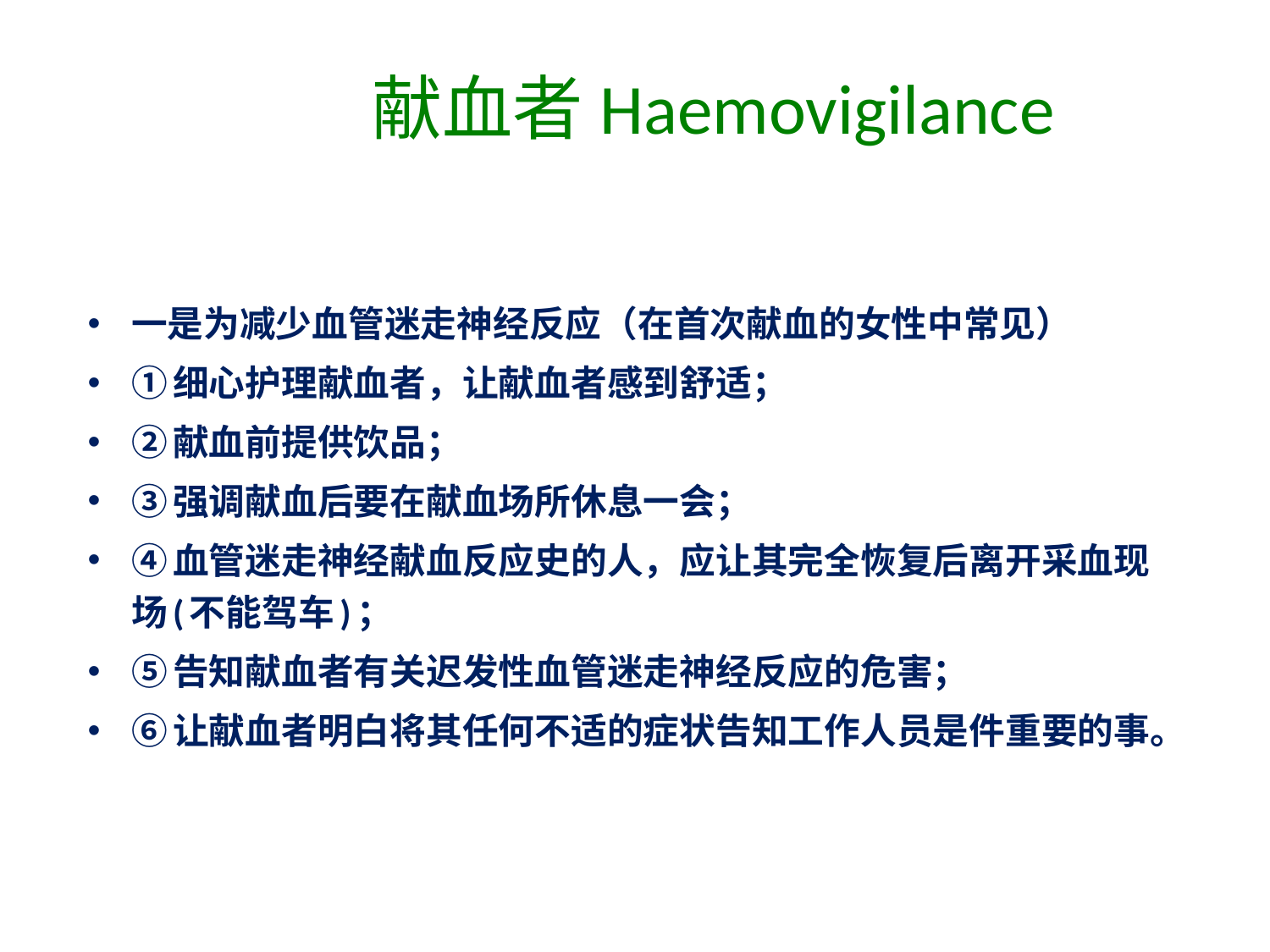

# 献血者Haemovigilance
一是为减少血管迷走神经反应（在首次献血的女性中常见）
①细心护理献血者，让献血者感到舒适；
②献血前提供饮品；
③强调献血后要在献血场所休息一会；
④血管迷走神经献血反应史的人，应让其完全恢复后离开采血现场(不能驾车)；
⑤告知献血者有关迟发性血管迷走神经反应的危害；
⑥让献血者明白将其任何不适的症状告知工作人员是件重要的事。